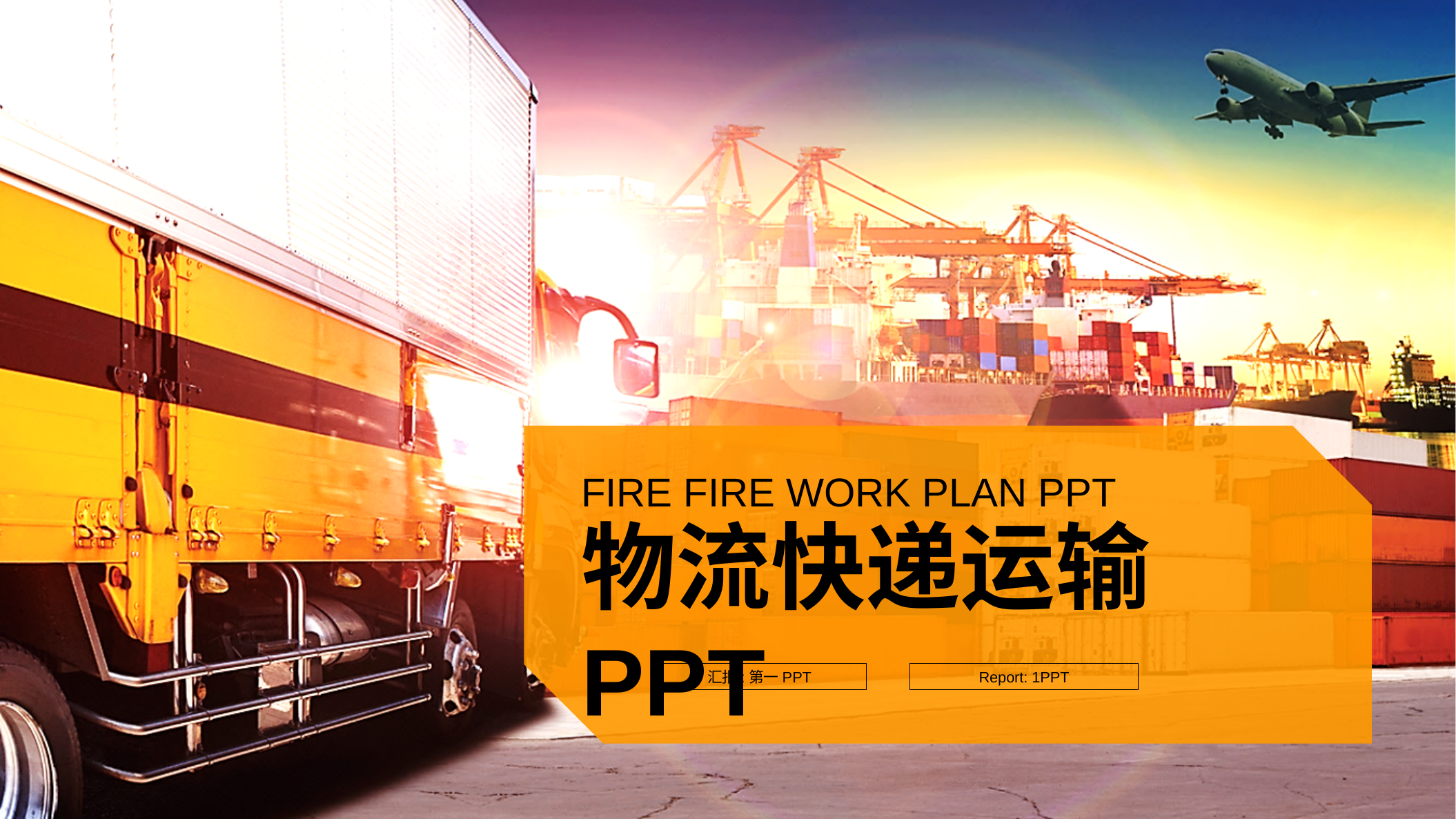

FIRE FIRE WORK PLAN PPT
物流快递运输PPT
汇报:第一PPT
Report: 1PPT